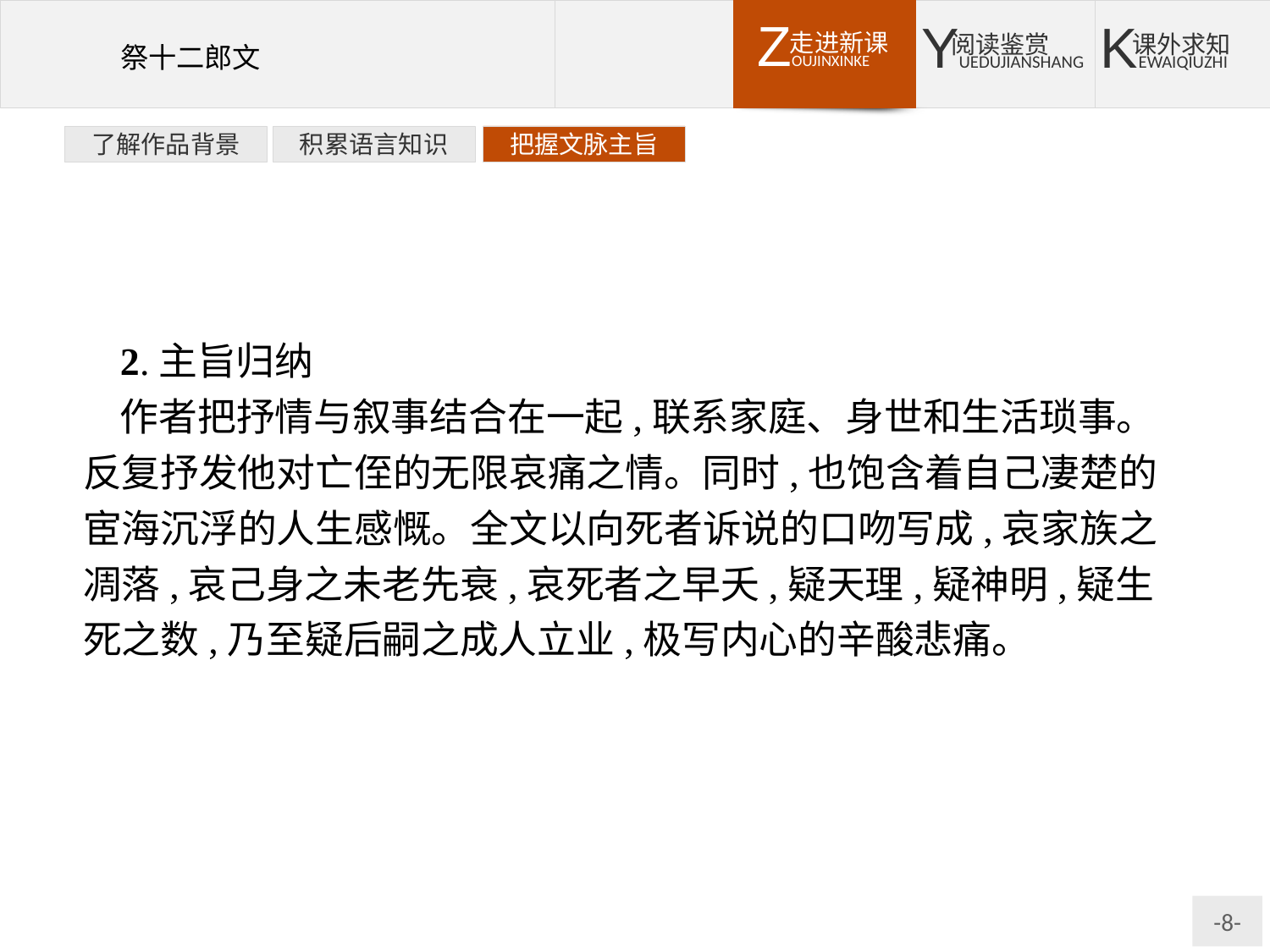

了解作品背景
积累语言知识
把握文脉主旨
2.主旨归纳
作者把抒情与叙事结合在一起,联系家庭、身世和生活琐事。反复抒发他对亡侄的无限哀痛之情。同时,也饱含着自己凄楚的宦海沉浮的人生感慨。全文以向死者诉说的口吻写成,哀家族之凋落,哀己身之未老先衰,哀死者之早夭,疑天理,疑神明,疑生死之数,乃至疑后嗣之成人立业,极写内心的辛酸悲痛。